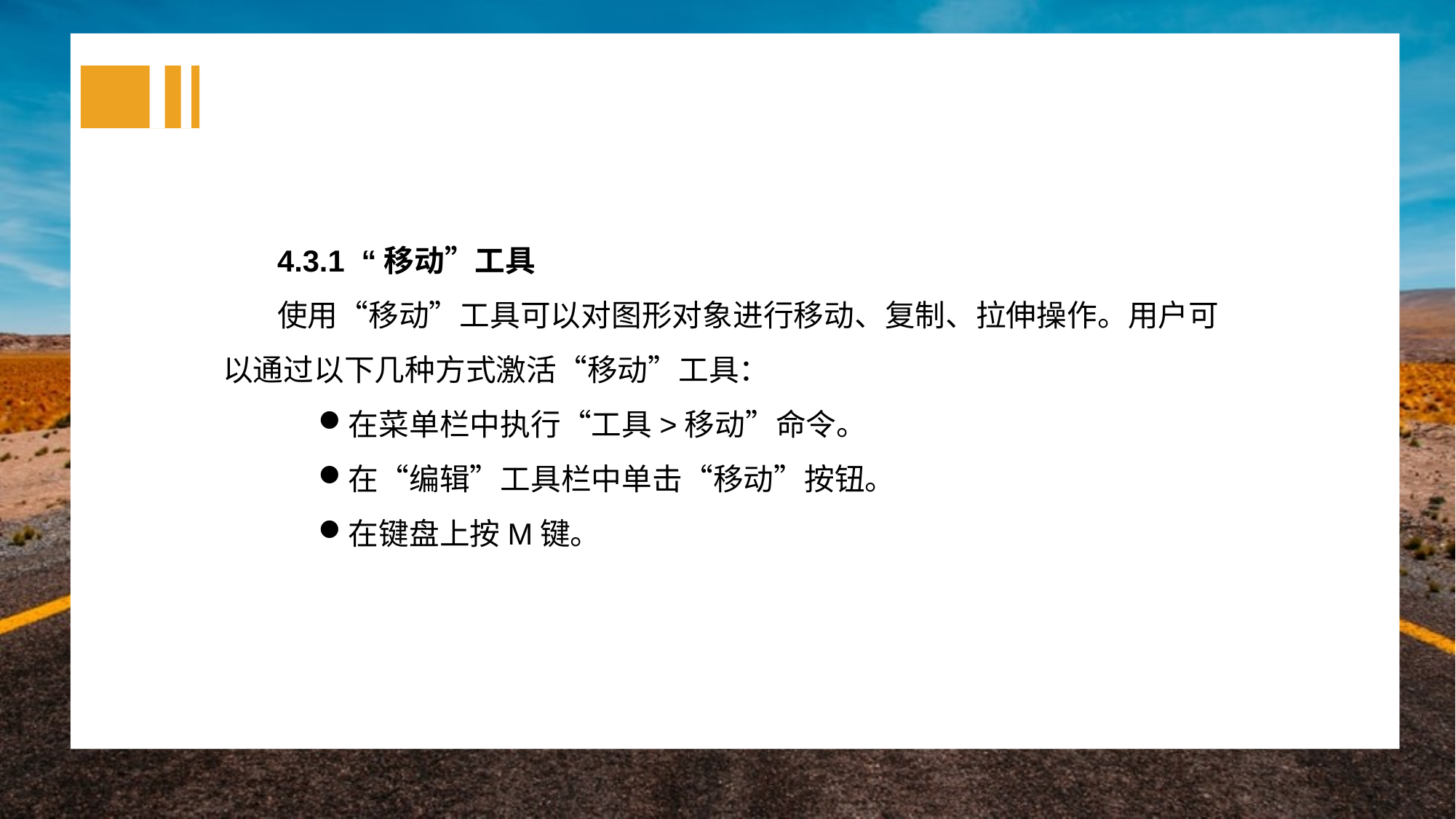

4.3.1  “移动”工具
使用“移动”工具可以对图形对象进行移动、复制、拉伸操作。用户可以通过以下几种方式激活“移动”工具：
在菜单栏中执行“工具>移动”命令。
在“编辑”工具栏中单击“移动”按钮。
在键盘上按M键。